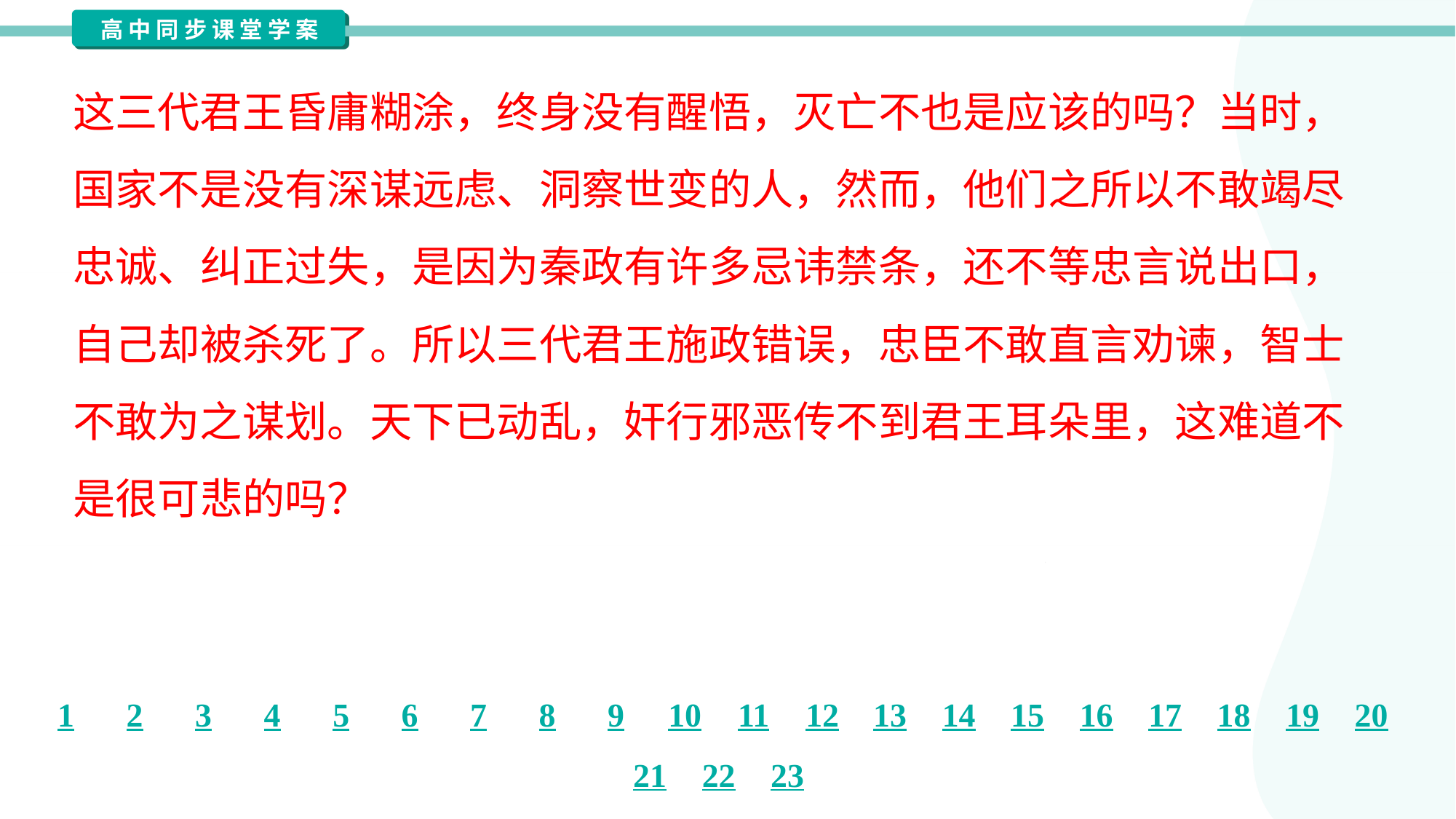

这三代君王昏庸糊涂，终身没有醒悟，灭亡不也是应该的吗？当时，
国家不是没有深谋远虑、洞察世变的人，然而，他们之所以不敢竭尽
忠诚、纠正过失，是因为秦政有许多忌讳禁条，还不等忠言说出口，
自己却被杀死了。所以三代君王施政错误，忠臣不敢直言劝谏，智士
不敢为之谋划。天下已动乱，奸行邪恶传不到君王耳朵里，这难道不
是很可悲的吗？